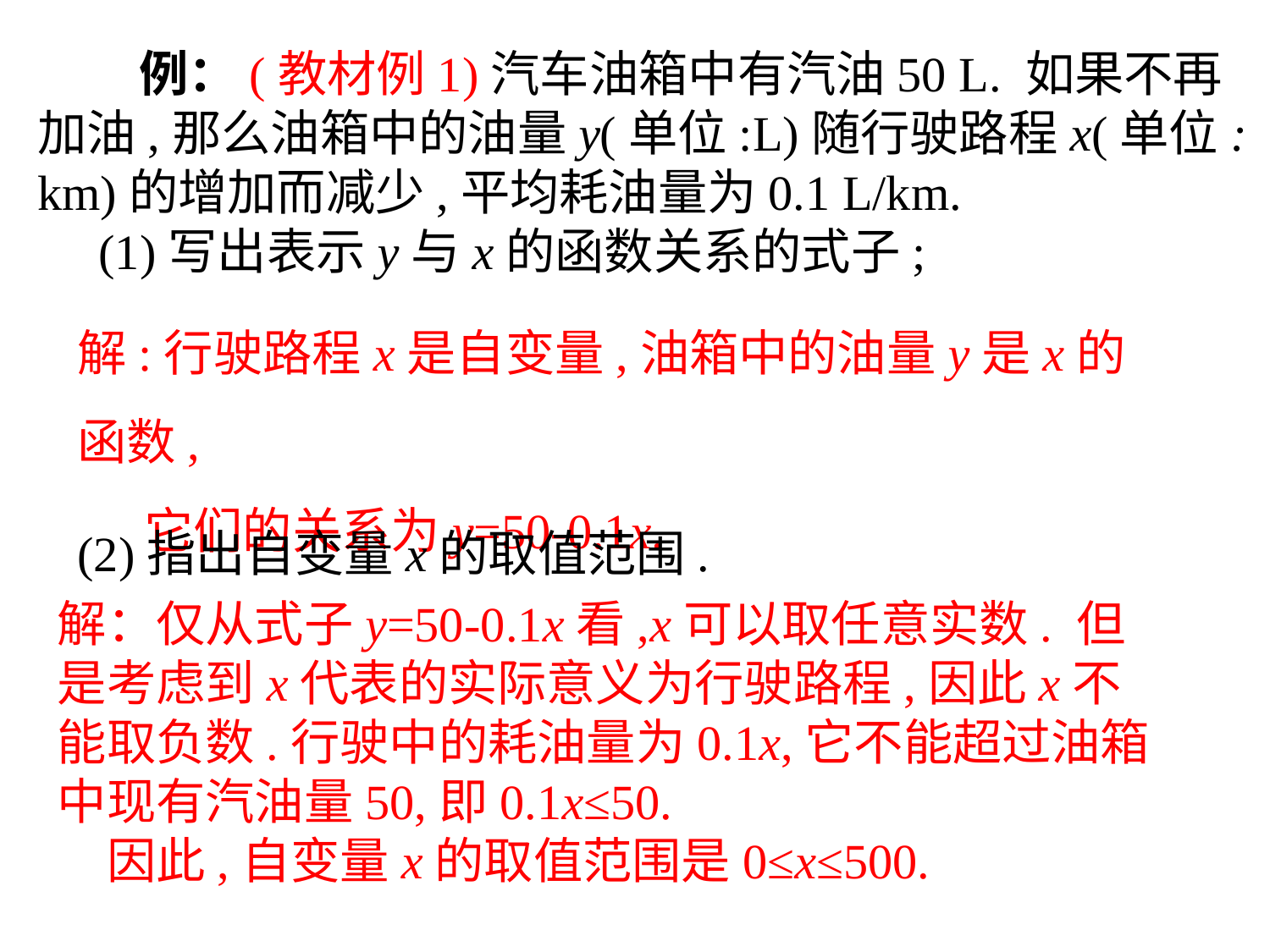

例：(教材例1)汽车油箱中有汽油50 L. 如果不再加油,那么油箱中的油量y(单位:L)随行驶路程x(单位:km)的增加而减少,平均耗油量为0.1 L/km.
　(1)写出表示y与x的函数关系的式子;
解:行驶路程x是自变量,油箱中的油量y是x的函数,
     它们的关系为y=50-0.1x.
(2)指出自变量x的取值范围.
解：仅从式子y=50-0.1x看,x可以取任意实数. 但是考虑到x代表的实际意义为行驶路程,因此x不能取负数.行驶中的耗油量为0.1x,它不能超过油箱中现有汽油量50,即0.1x≤50.
　因此,自变量x的取值范围是0≤x≤500.